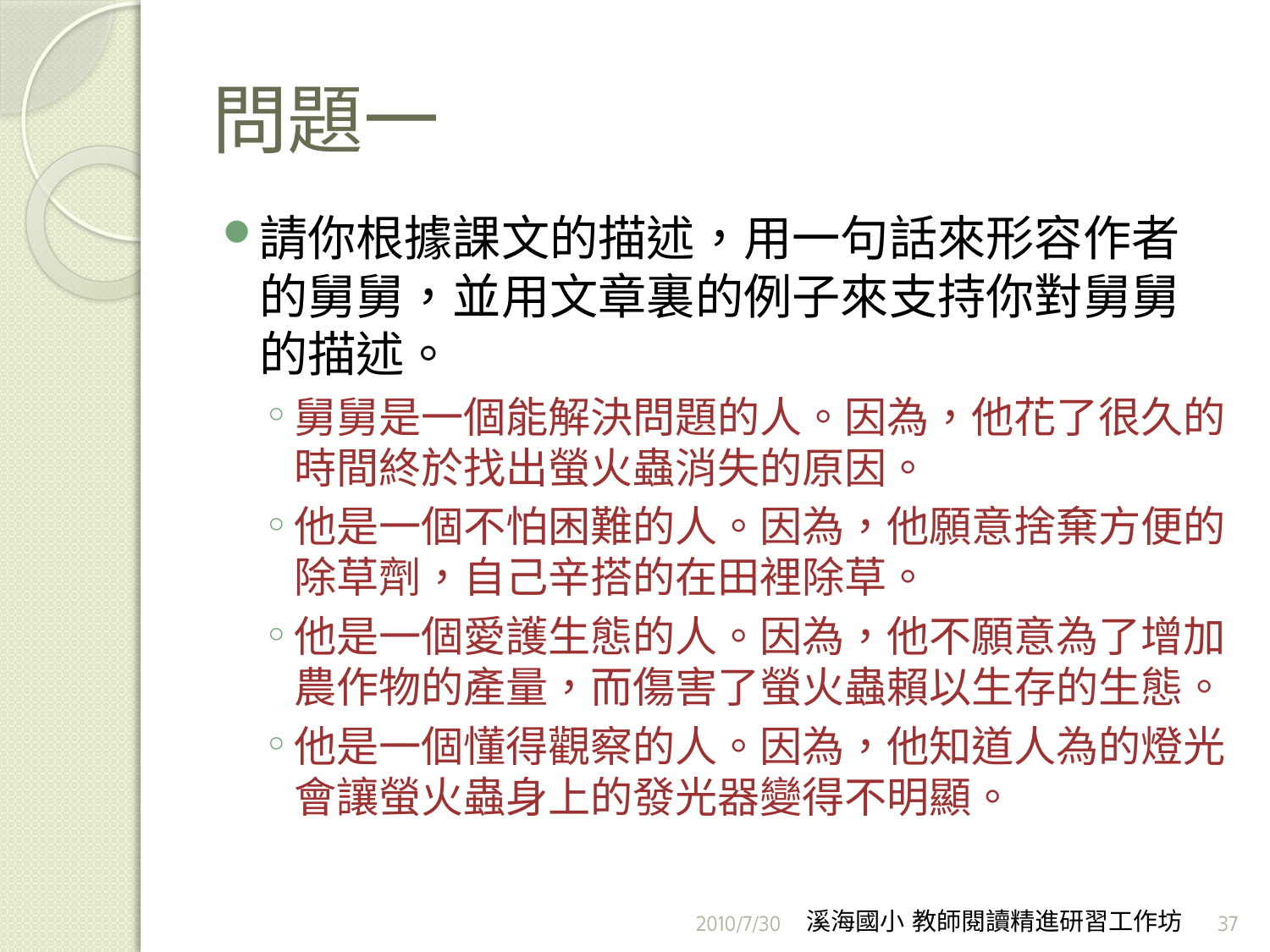

# 問題一
請你根據課文的描述，用一句話來形容作者的舅舅，並用文章裏的例子來支持你對舅舅的描述。
舅舅是一個能解決問題的人。因為，他花了很久的時間終於找出螢火蟲消失的原因。
他是一個不怕困難的人。因為，他願意捨棄方便的除草劑，自己辛搭的在田裡除草。
他是一個愛護生態的人。因為，他不願意為了增加農作物的產量，而傷害了螢火蟲賴以生存的生態。
他是一個懂得觀察的人。因為，他知道人為的燈光會讓螢火蟲身上的發光器變得不明顯。

2010/7/30
溪海國小 教師閱讀精進研習工作坊
37